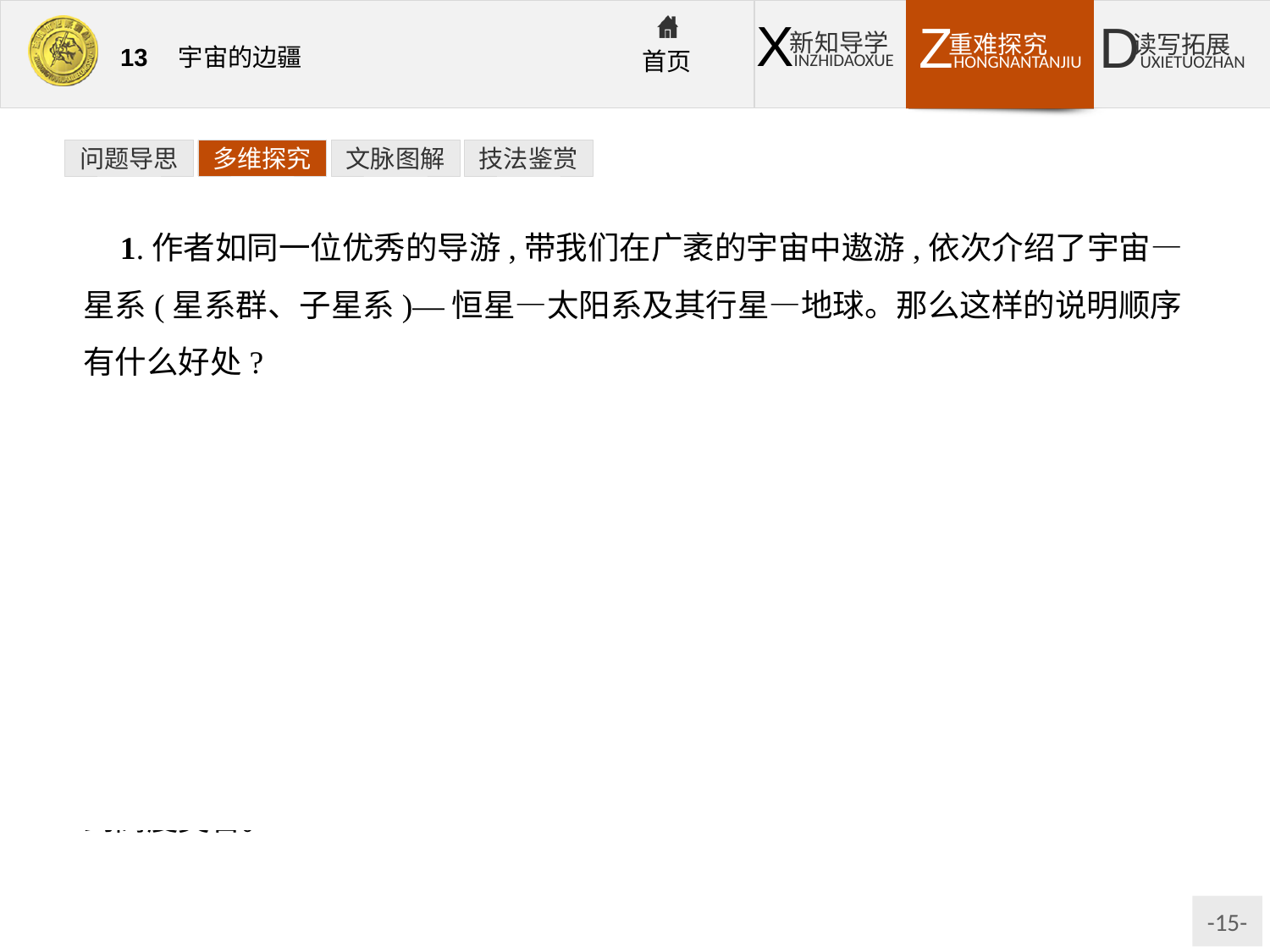

问题导思
多维探究
文脉图解
技法鉴赏
1.作者如同一位优秀的导游,带我们在广袤的宇宙中遨游,依次介绍了宇宙—星系(星系群、子星系)—恒星—太阳系及其行星—地球。那么这样的说明顺序有什么好处?
提示:这样的说明顺序有如下好处:①虽然我们生活在宇宙中,但是我们跳出宇宙之外,将它作为纯客观的说明对象来解说,这样能够更清晰、直观地介绍。②空间尺度由大到小,让读者从整体上有所了解之后,再深入局部了解细微,这样顺序清楚,层次分明,符合读者的思维习惯。③由广阔的宇宙,穿过无尽的空间,最终回到人类的家园,这是发现和探索的过程,表现了人类对宇宙的敬仰和“掌握我们自己的命运”的热情。“人类的未来取决于我们对这个宇宙的了解程度”,由宇宙再反观地球,就是人类的未来之路,说明的顺序和作者的思想达到高度契合。